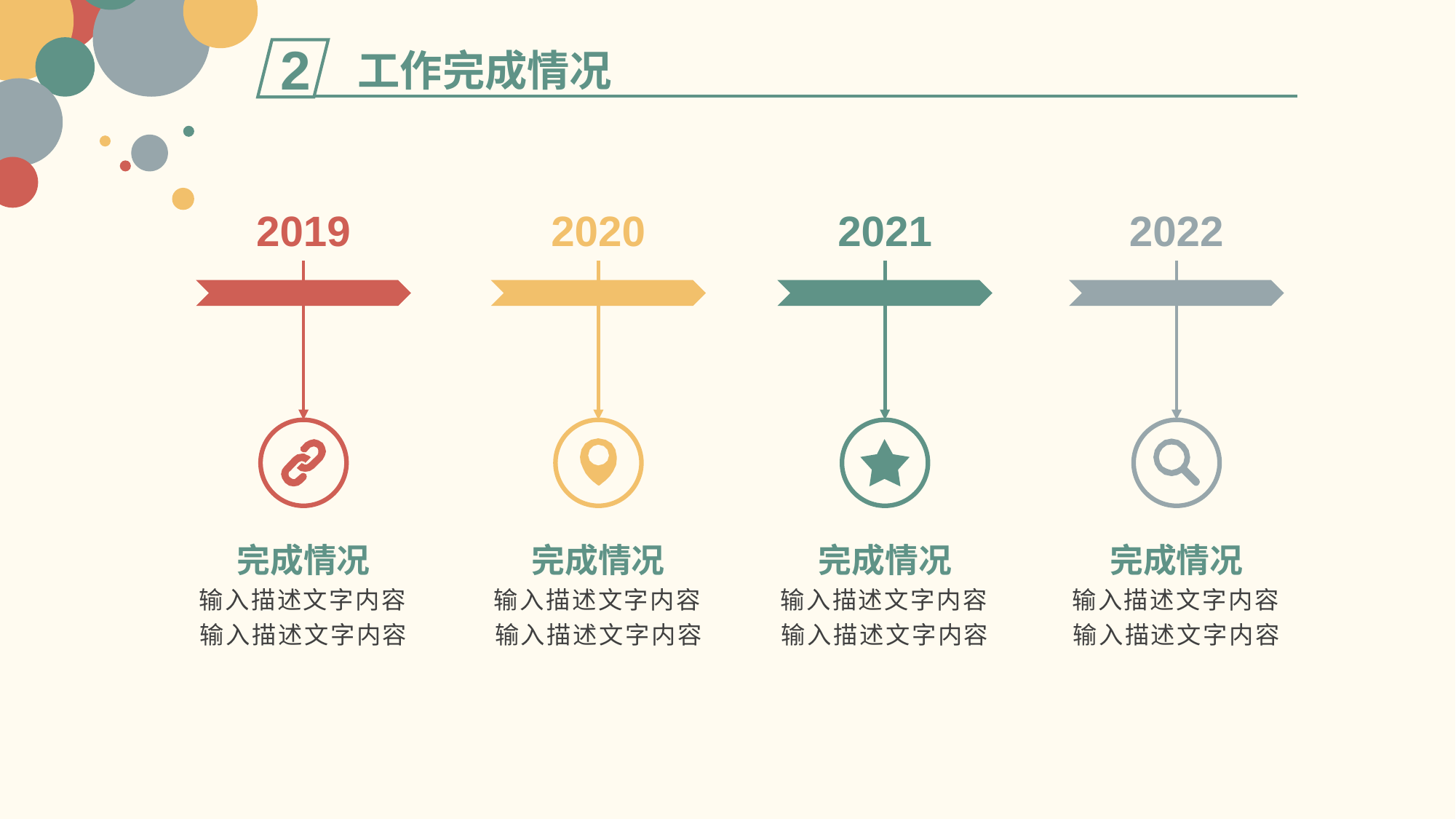

工作完成情况
2
2019
2020
2021
2022

完成情况
完成情况
完成情况
完成情况
输入描述文字内容输入描述文字内容
输入描述文字内容输入描述文字内容
输入描述文字内容输入描述文字内容
输入描述文字内容输入描述文字内容